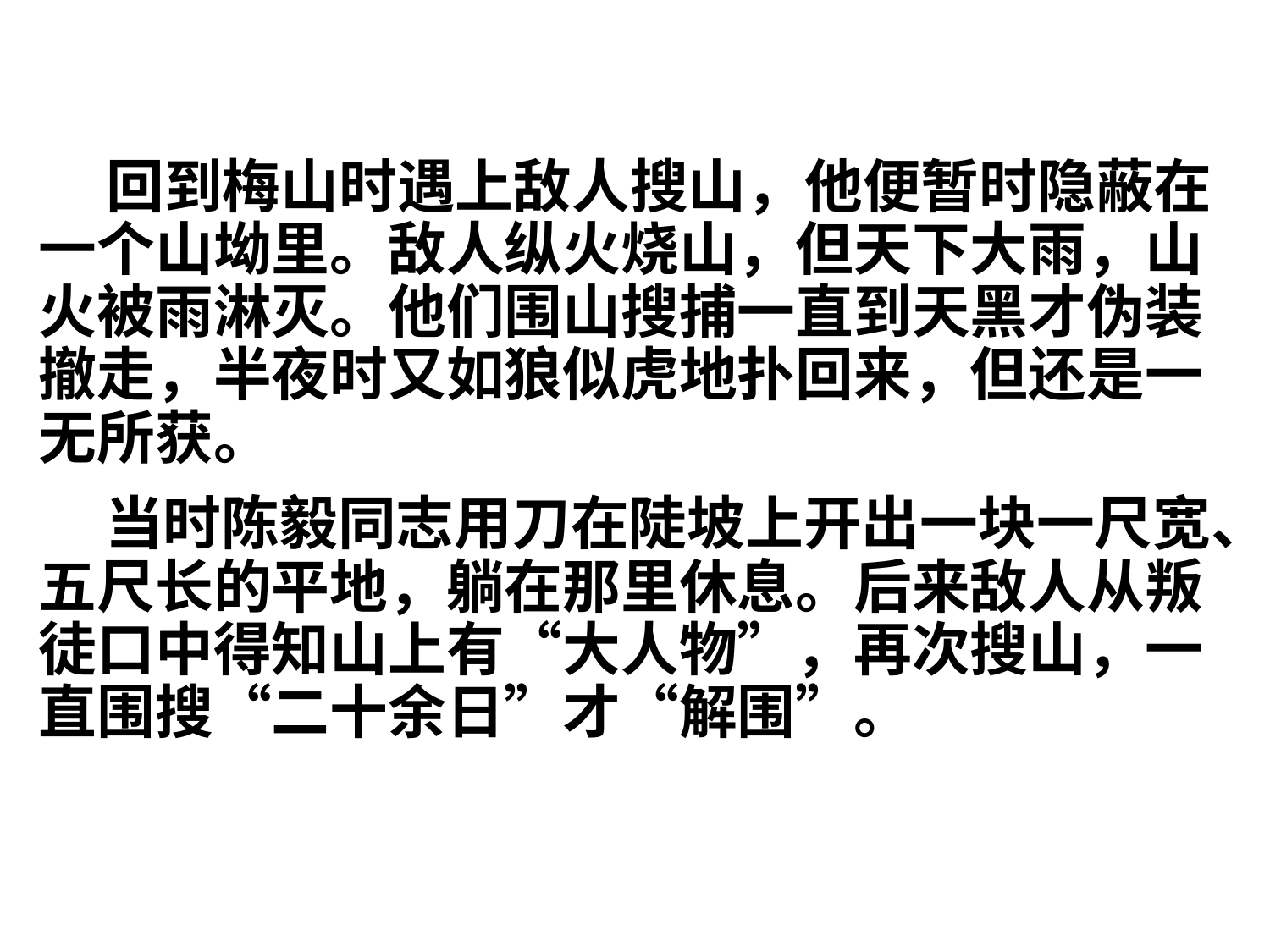

回到梅山时遇上敌人搜山，他便暂时隐蔽在一个山坳里。敌人纵火烧山，但天下大雨，山火被雨淋灭。他们围山搜捕一直到天黑才伪装撤走，半夜时又如狼似虎地扑回来，但还是一无所获。
    当时陈毅同志用刀在陡坡上开出一块一尺宽、五尺长的平地，躺在那里休息。后来敌人从叛徒口中得知山上有“大人物”，再次搜山，一直围搜“二十余日”才“解围”。